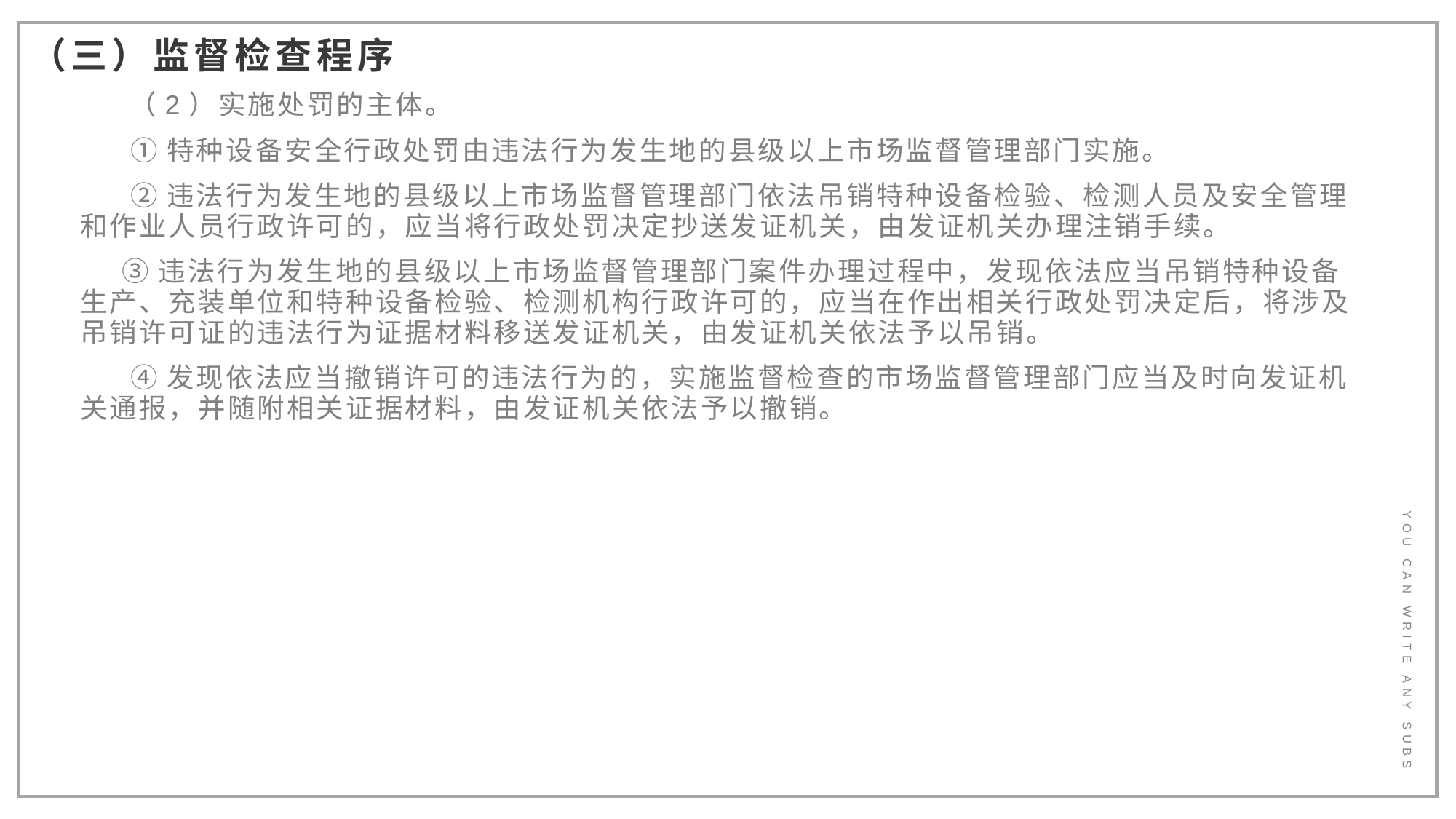

（三）监督检查程序
     （2）实施处罚的主体。
      ①特种设备安全行政处罚由违法行为发生地的县级以上市场监督管理部门实施。
      ②违法行为发生地的县级以上市场监督管理部门依法吊销特种设备检验、检测人员及安全管理和作业人员行政许可的，应当将行政处罚决定抄送发证机关，由发证机关办理注销手续。
     ③违法行为发生地的县级以上市场监督管理部门案件办理过程中，发现依法应当吊销特种设备生产、充装单位和特种设备检验、检测机构行政许可的，应当在作出相关行政处罚决定后，将涉及吊销许可证的违法行为证据材料移送发证机关，由发证机关依法予以吊销。
      ④发现依法应当撤销许可的违法行为的，实施监督检查的市场监督管理部门应当及时向发证机关通报，并随附相关证据材料，由发证机关依法予以撤销。

YOU CAN WRITE ANY SUBS